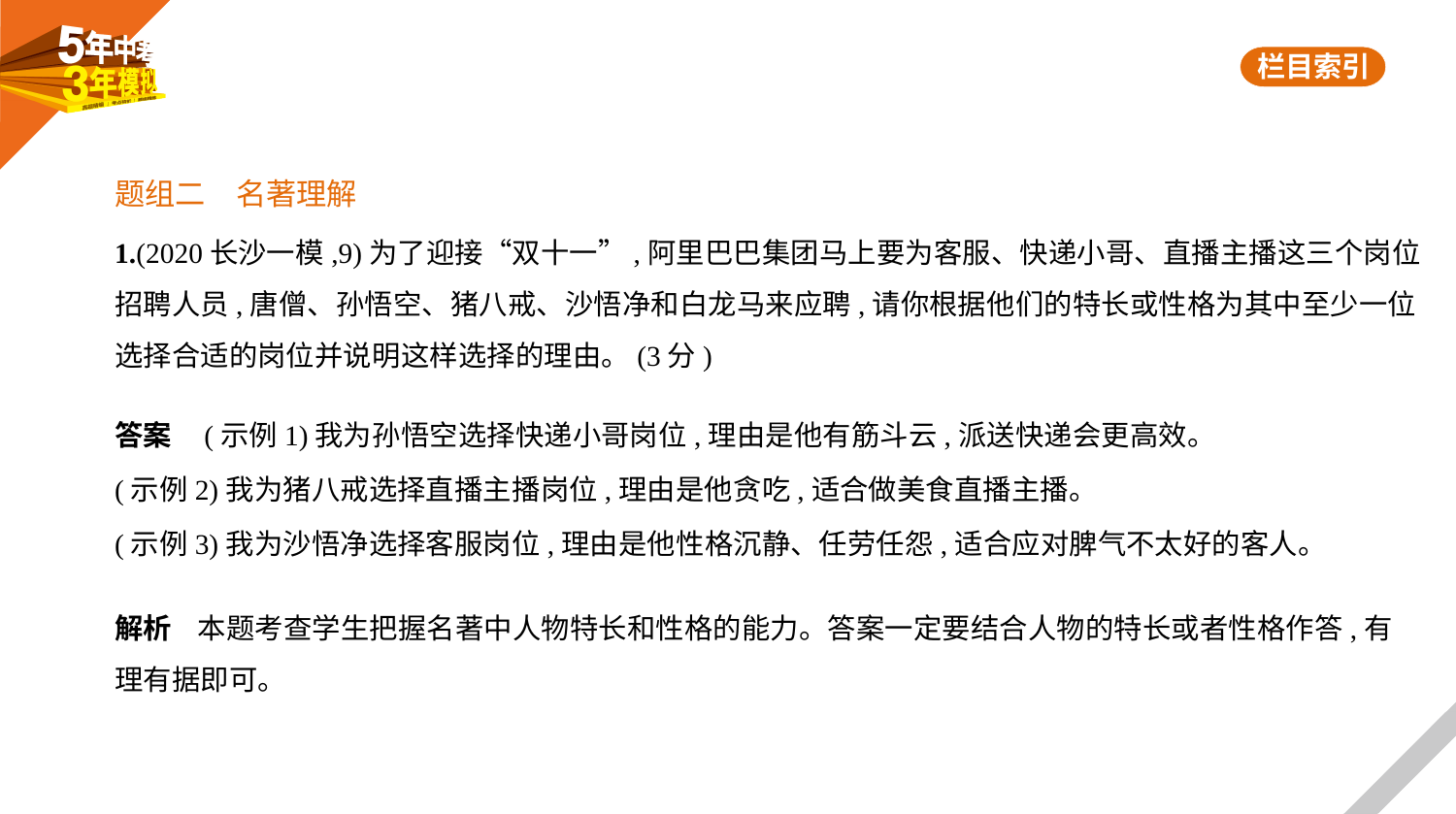

题组二　名著理解
1.(2020长沙一模,9)为了迎接“双十一”,阿里巴巴集团马上要为客服、快递小哥、直播主播这三个岗位
招聘人员,唐僧、孙悟空、猪八戒、沙悟净和白龙马来应聘,请你根据他们的特长或性格为其中至少一位
选择合适的岗位并说明这样选择的理由。(3分)
答案    (示例1)我为孙悟空选择快递小哥岗位,理由是他有筋斗云,派送快递会更高效。
(示例2)我为猪八戒选择直播主播岗位,理由是他贪吃,适合做美食直播主播。
(示例3)我为沙悟净选择客服岗位,理由是他性格沉静、任劳任怨,适合应对脾气不太好的客人。
解析    本题考查学生把握名著中人物特长和性格的能力。答案一定要结合人物的特长或者性格作答,有
理有据即可。